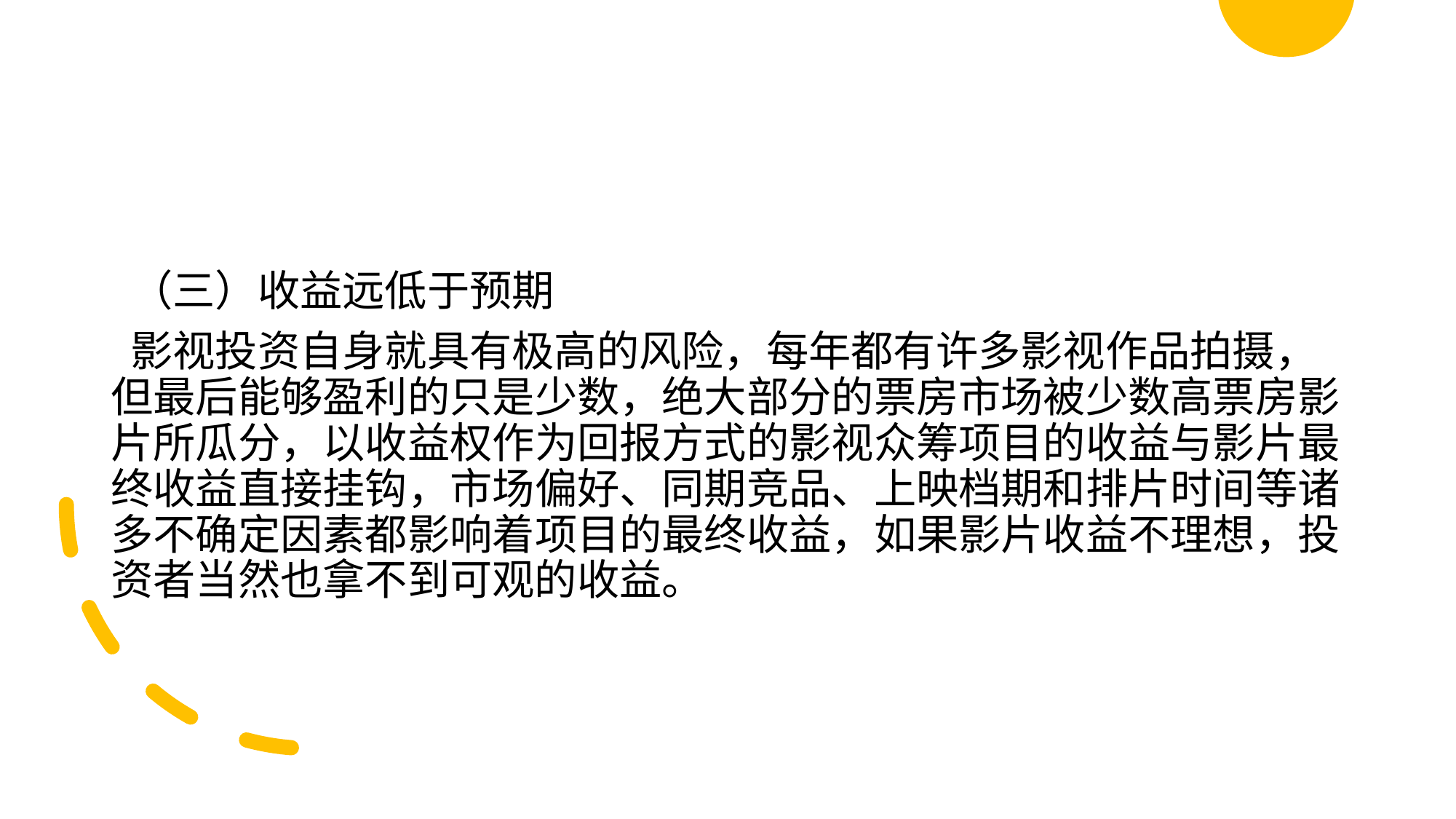

#
 （三）收益远低于预期
 影视投资自身就具有极高的风险，每年都有许多影视作品拍摄，但最后能够盈利的只是少数，绝大部分的票房市场被少数高票房影片所瓜分，以收益权作为回报方式的影视众筹项目的收益与影片最终收益直接挂钩，市场偏好、同期竞品、上映档期和排片时间等诸多不确定因素都影响着项目的最终收益，如果影片收益不理想，投资者当然也拿不到可观的收益。